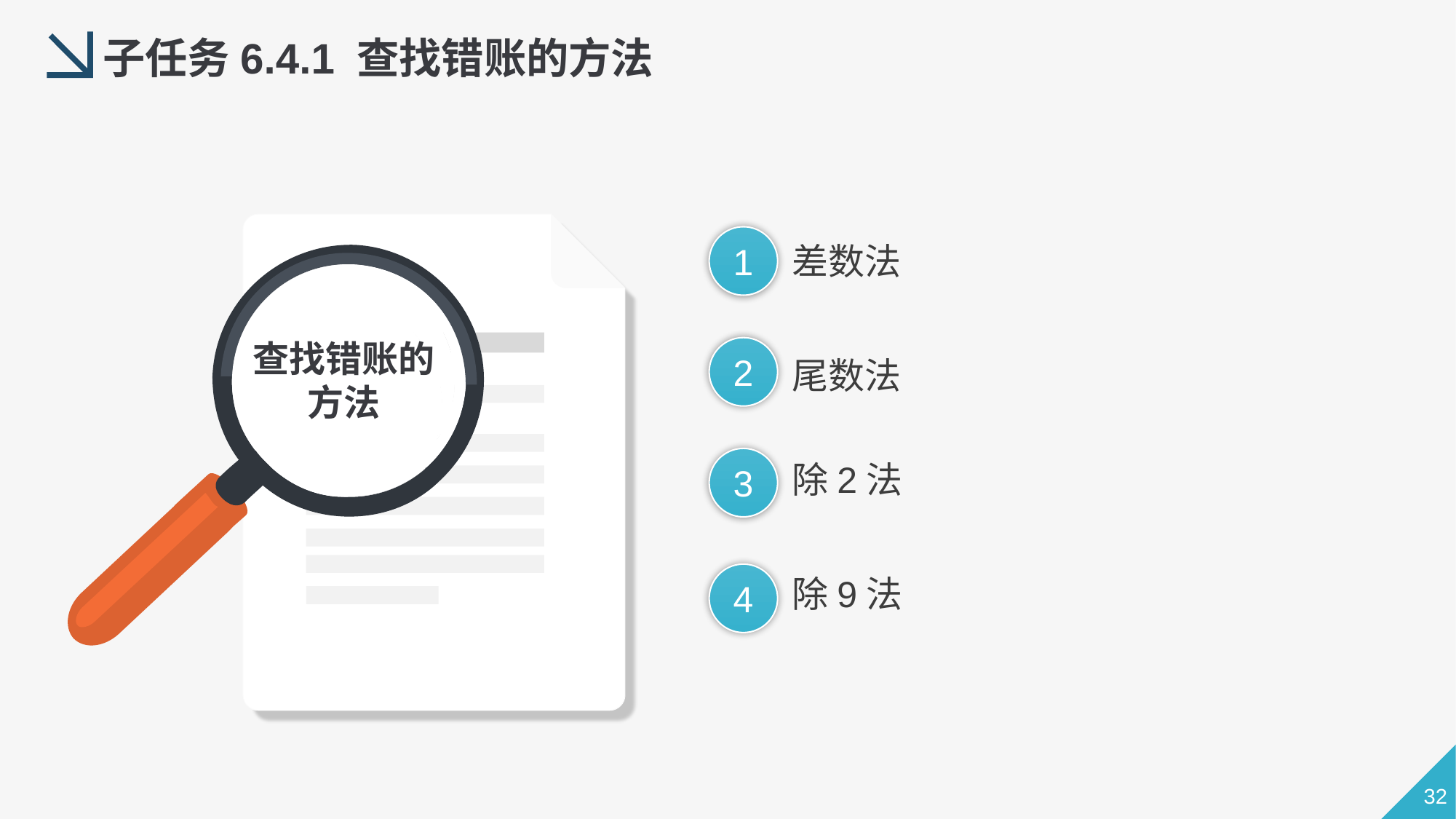

子任务6.4.1 查找错账的方法

1
差数法

查找错账的方法
2
尾数法
3
除2法
4
除9法